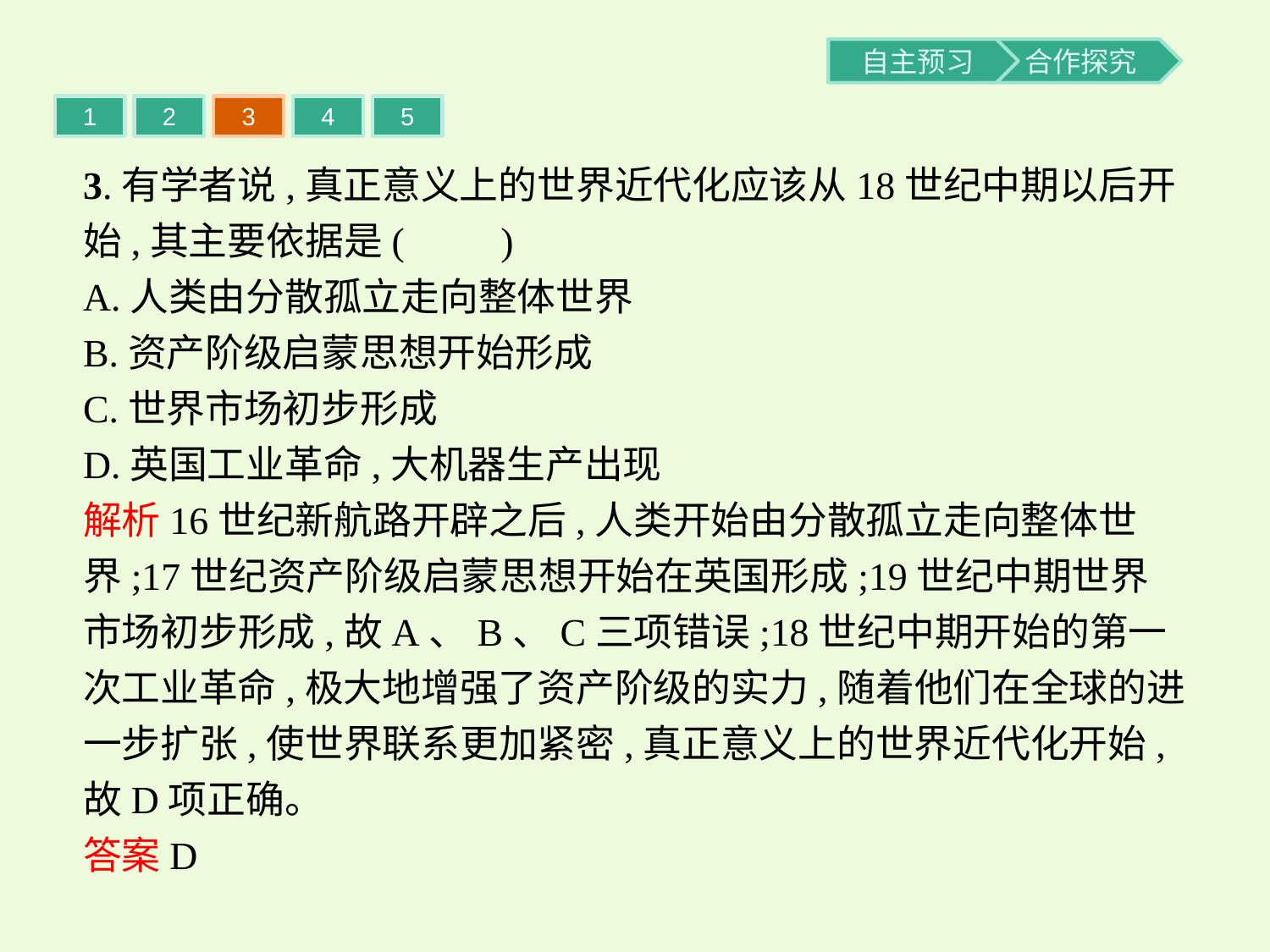

1
2
3
4
5
3.有学者说,真正意义上的世界近代化应该从18世纪中期以后开始,其主要依据是(　　)
A.人类由分散孤立走向整体世界
B.资产阶级启蒙思想开始形成
C.世界市场初步形成
D.英国工业革命,大机器生产出现
解析16世纪新航路开辟之后,人类开始由分散孤立走向整体世界;17世纪资产阶级启蒙思想开始在英国形成;19世纪中期世界市场初步形成,故A、B、C三项错误;18世纪中期开始的第一次工业革命,极大地增强了资产阶级的实力,随着他们在全球的进一步扩张,使世界联系更加紧密,真正意义上的世界近代化开始,故D项正确。
答案D